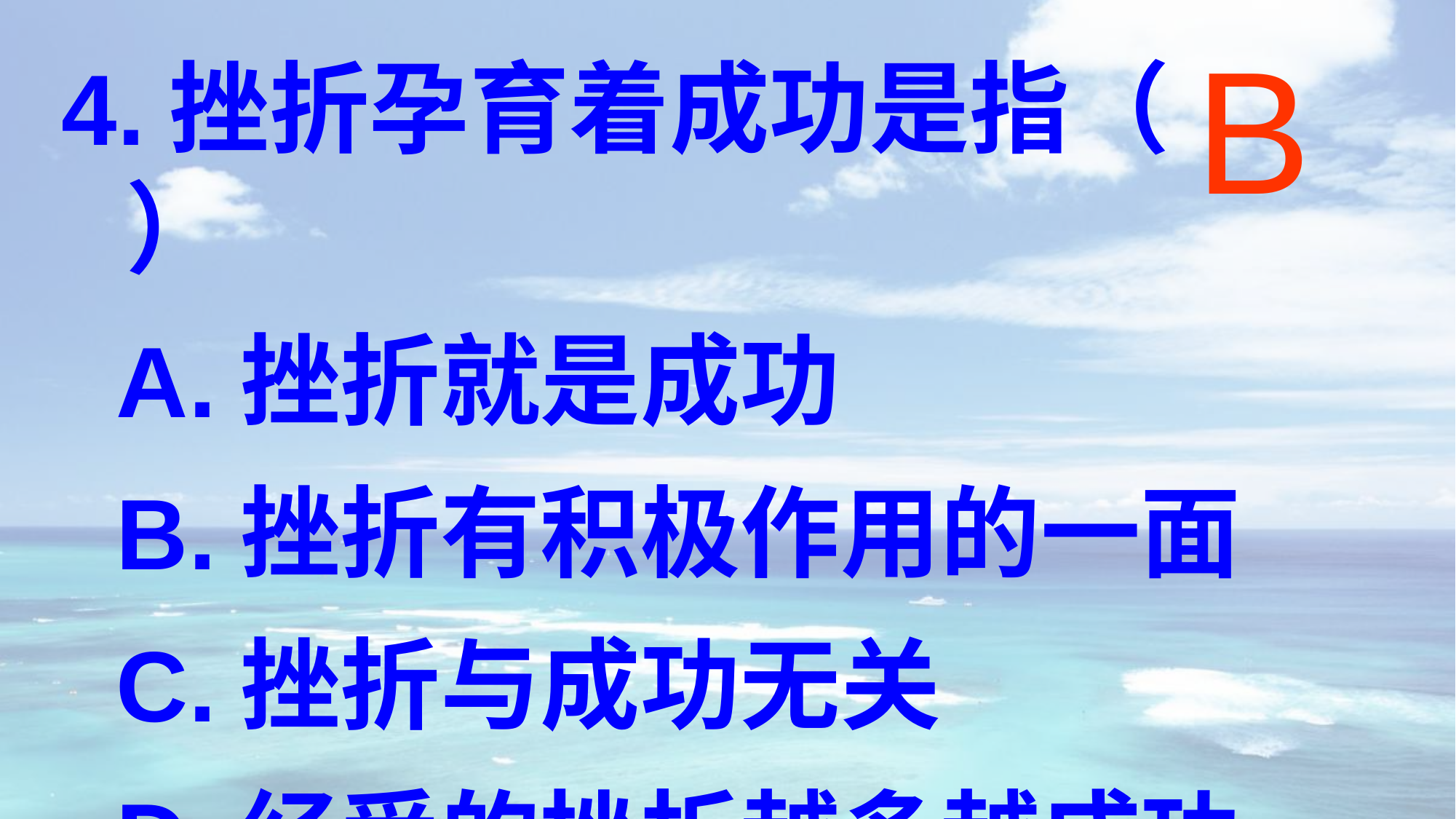

B
# 4.挫折孕育着成功是指（         ）
A.挫折就是成功
B.挫折有积极作用的一面
C.挫折与成功无关
D.经受的挫折越多越成功